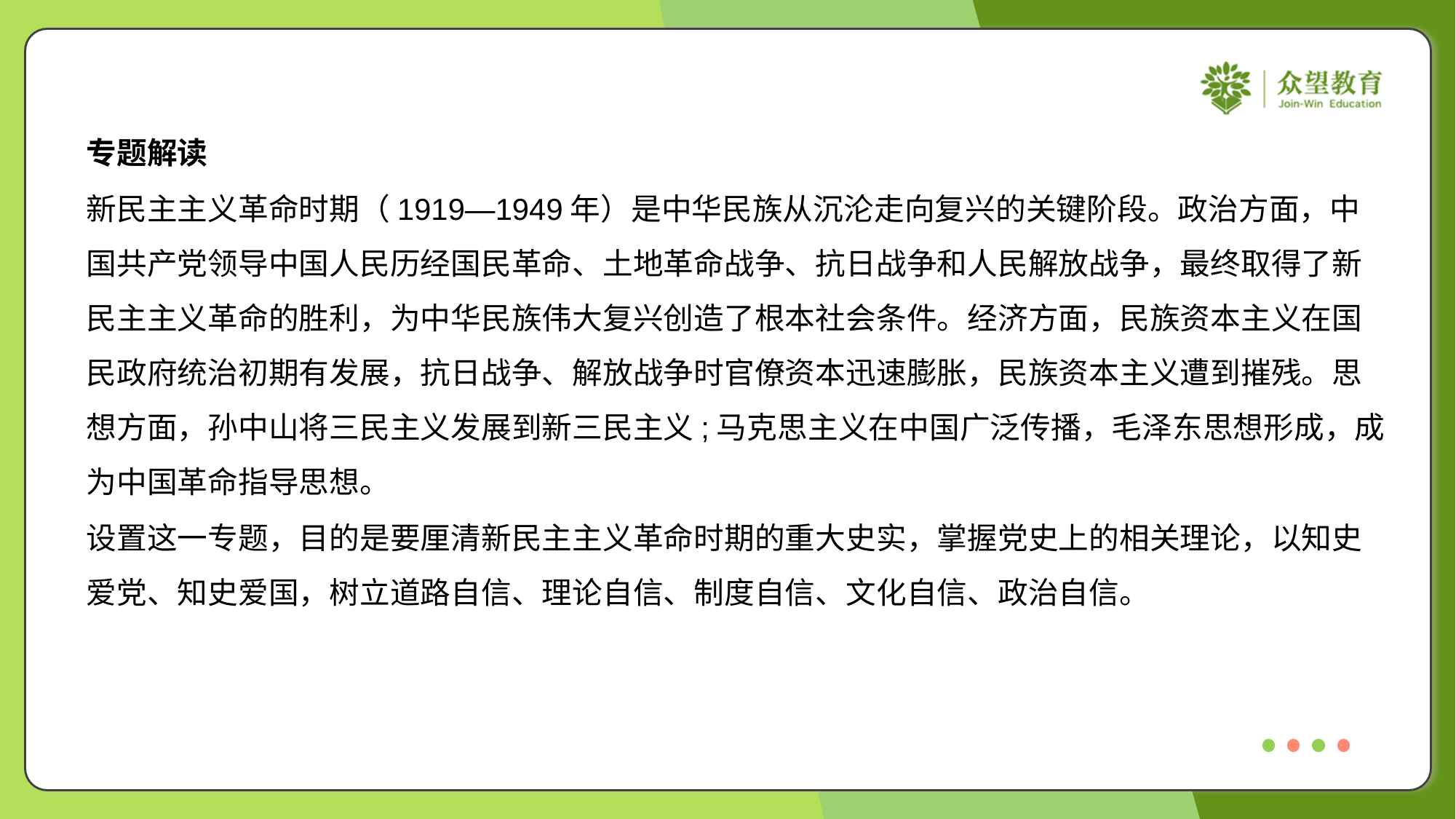

专题解读
新民主主义革命时期（1919—1949年）是中华民族从沉沦走向复兴的关键阶段。政治方面，中
国共产党领导中国人民历经国民革命、土地革命战争、抗日战争和人民解放战争，最终取得了新
民主主义革命的胜利，为中华民族伟大复兴创造了根本社会条件。经济方面，民族资本主义在国
民政府统治初期有发展，抗日战争、解放战争时官僚资本迅速膨胀，民族资本主义遭到摧残。思
想方面，孙中山将三民主义发展到新三民主义;马克思主义在中国广泛传播，毛泽东思想形成，成
为中国革命指导思想。
设置这一专题，目的是要厘清新民主主义革命时期的重大史实，掌握党史上的相关理论，以知史
爱党、知史爱国，树立道路自信、理论自信、制度自信、文化自信、政治自信。